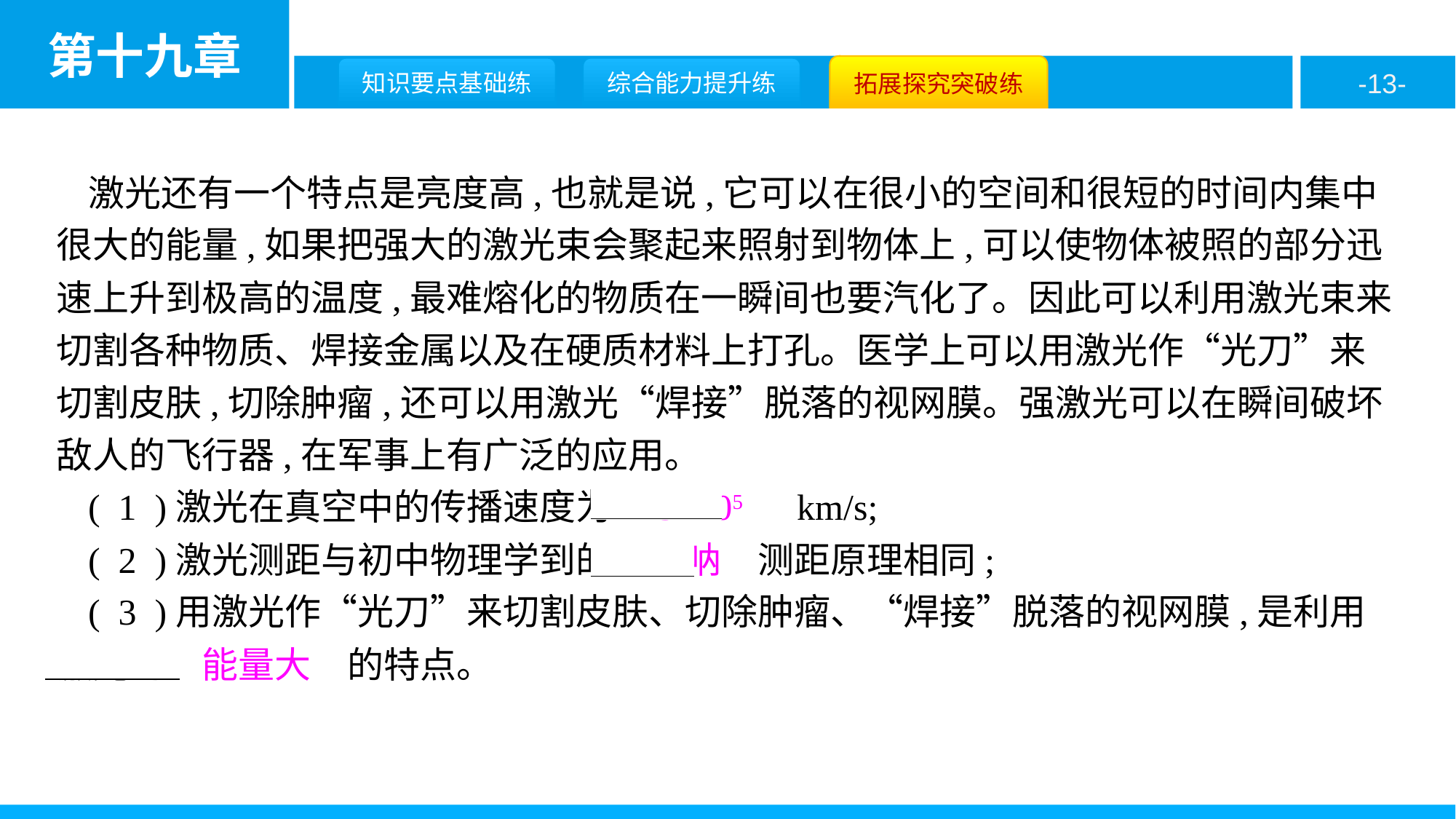

激光还有一个特点是亮度高,也就是说,它可以在很小的空间和很短的时间内集中很大的能量,如果把强大的激光束会聚起来照射到物体上,可以使物体被照的部分迅速上升到极高的温度,最难熔化的物质在一瞬间也要汽化了。因此可以利用激光束来切割各种物质、焊接金属以及在硬质材料上打孔。医学上可以用激光作“光刀”来切割皮肤,切除肿瘤,还可以用激光“焊接”脱落的视网膜。强激光可以在瞬间破坏敌人的飞行器,在军事上有广泛的应用。
(  1  )激光在真空中的传播速度为　3×105　km/s;
(  2  )激光测距与初中物理学到的　声呐　测距原理相同;
(  3  )用激光作“光刀”来切割皮肤、切除肿瘤、“焊接”脱落的视网膜,是利用激光的　能量大　的特点。